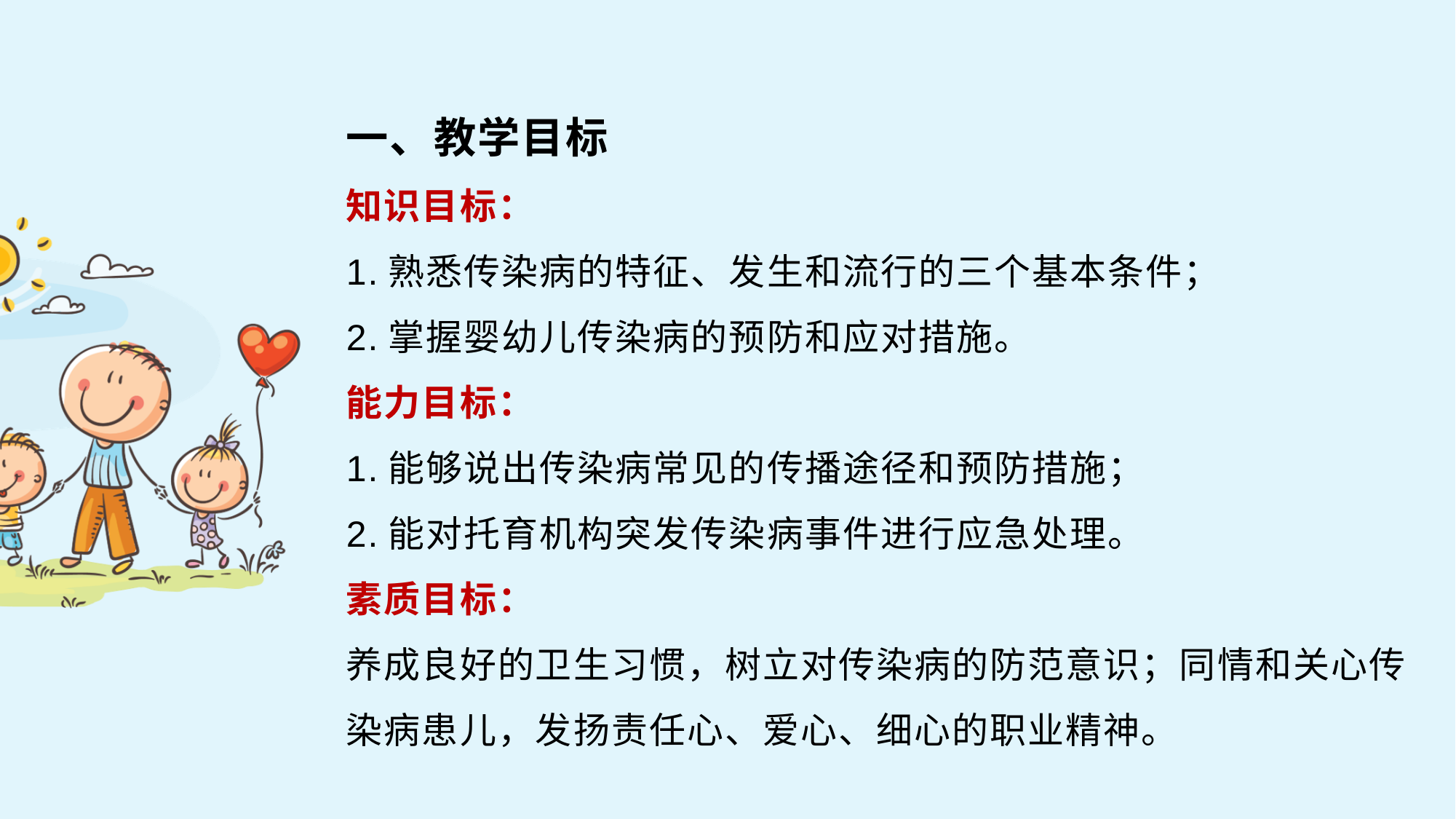

一、教学目标
知识目标：
1.熟悉传染病的特征、发生和流行的三个基本条件；
2.掌握婴幼儿传染病的预防和应对措施。
能力目标：
1.能够说出传染病常见的传播途径和预防措施；
2.能对托育机构突发传染病事件进行应急处理。
素质目标：
养成良好的卫生习惯，树立对传染病的防范意识；同情和关心传染病患儿，发扬责任心、爱心、细心的职业精神。